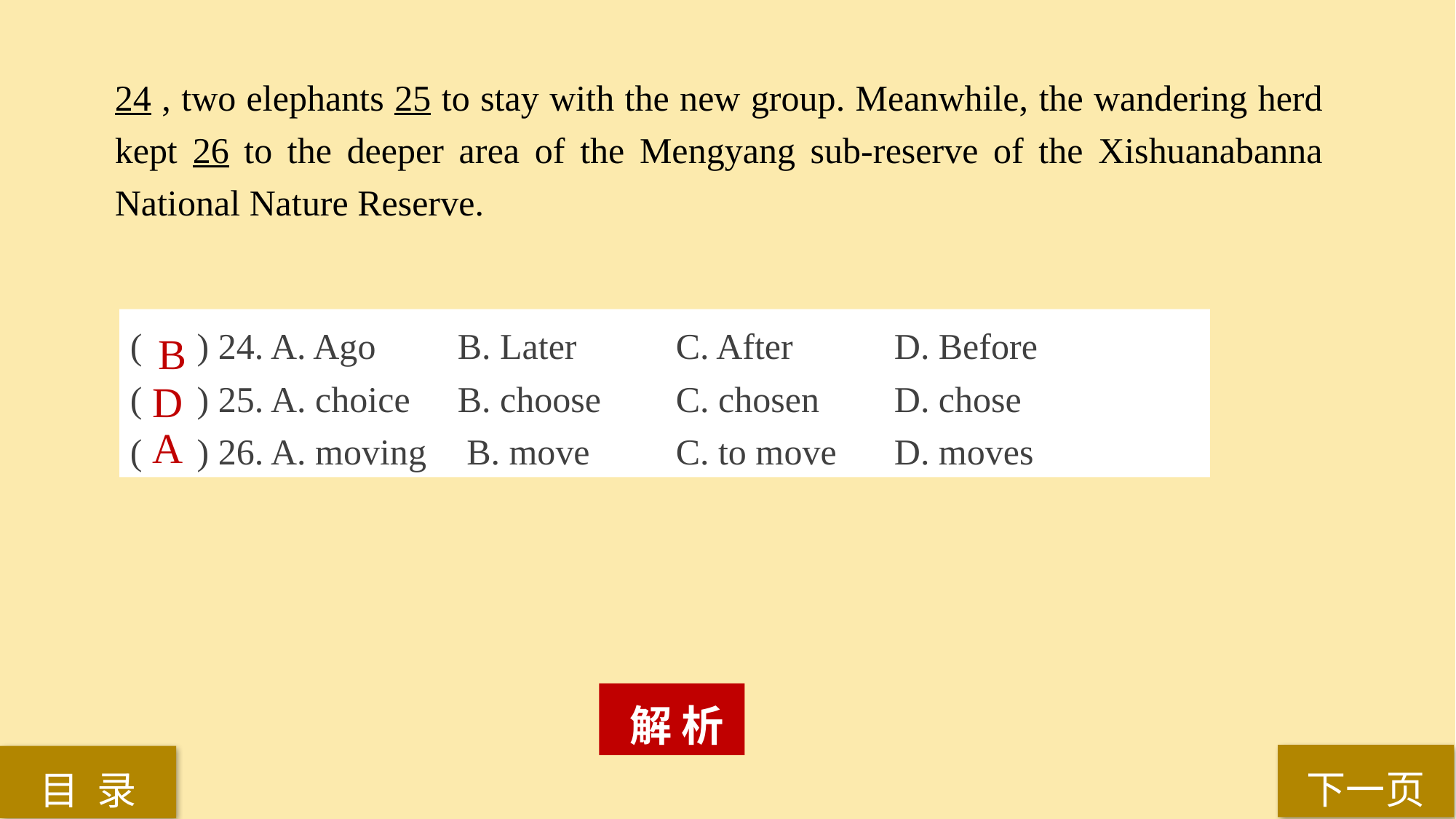

24 , two elephants 25 to stay with the new group. Meanwhile, the wandering herd kept 26 to the deeper area of the Mengyang sub-reserve of the Xishuanabanna National Nature Reserve.
(      ) 24. A. Ago 	B. Later 	C. After 	D. Before
(      ) 25. A. choice 	B. choose 	C. chosen 	D. chose
(      ) 26. A. moving	 B. move 	C. to move 	D. moves
B
D
A
 解 析